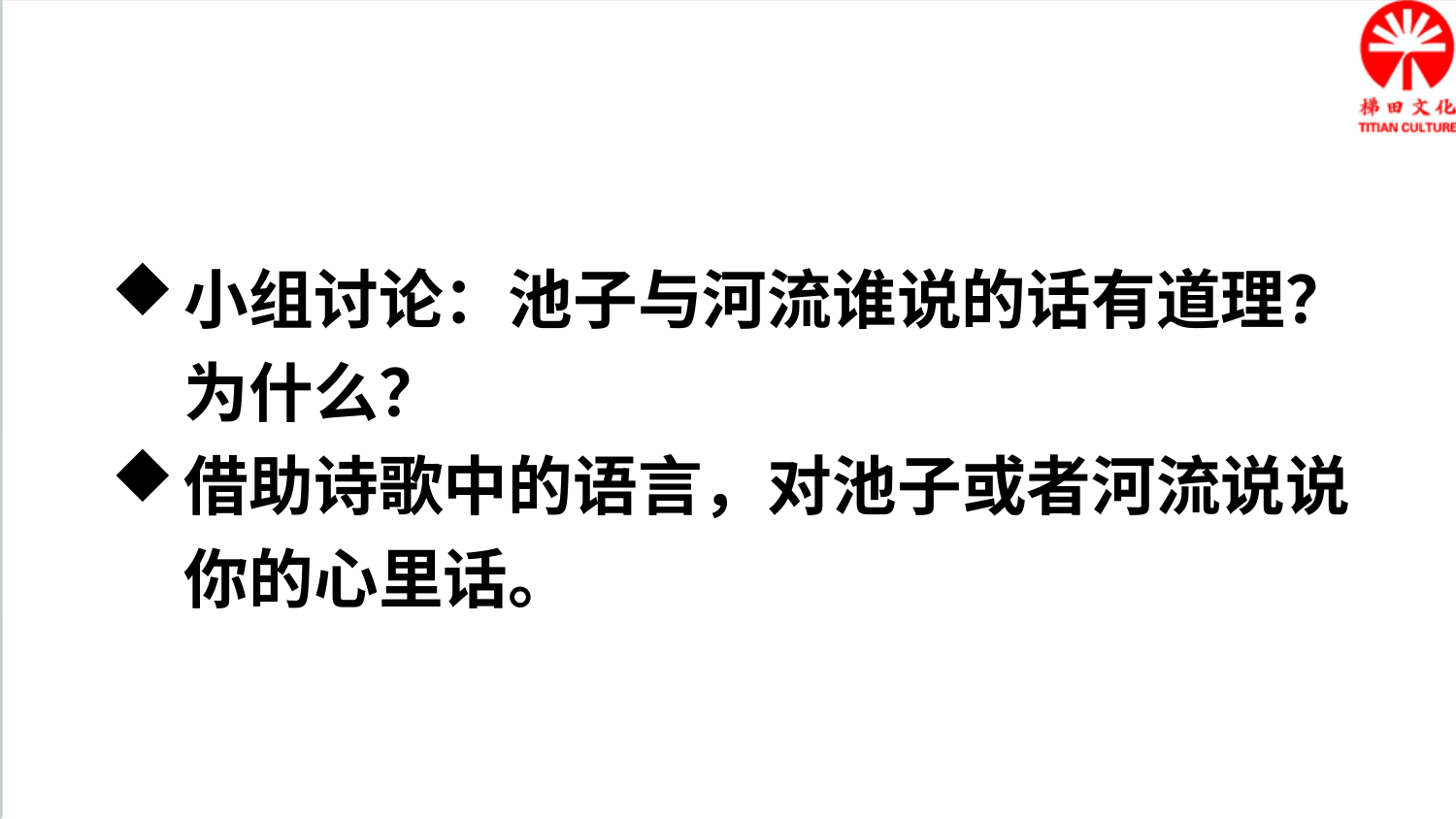

联系生活
小组讨论：池子与河流谁说的话有道理？ 为什么？
借助诗歌中的语言，对池子或者河流说说你的心里话。